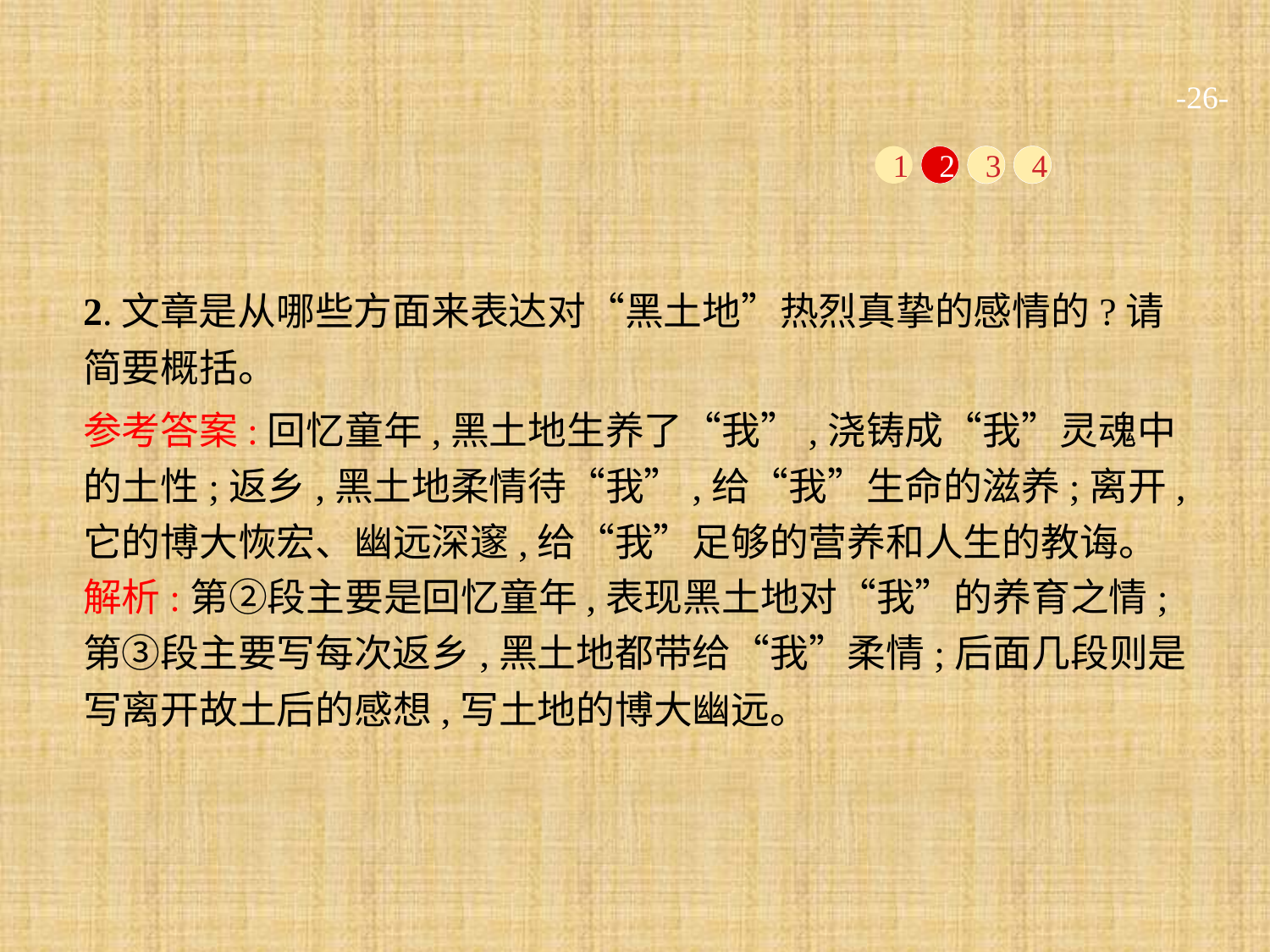

-26-
1
2
3
4
2.文章是从哪些方面来表达对“黑土地”热烈真挚的感情的?请简要概括。
参考答案:回忆童年,黑土地生养了“我”,浇铸成“我”灵魂中的土性;返乡,黑土地柔情待“我”,给“我”生命的滋养;离开,它的博大恢宏、幽远深邃,给“我”足够的营养和人生的教诲。
解析:第②段主要是回忆童年,表现黑土地对“我”的养育之情;第③段主要写每次返乡,黑土地都带给“我”柔情;后面几段则是写离开故土后的感想,写土地的博大幽远。